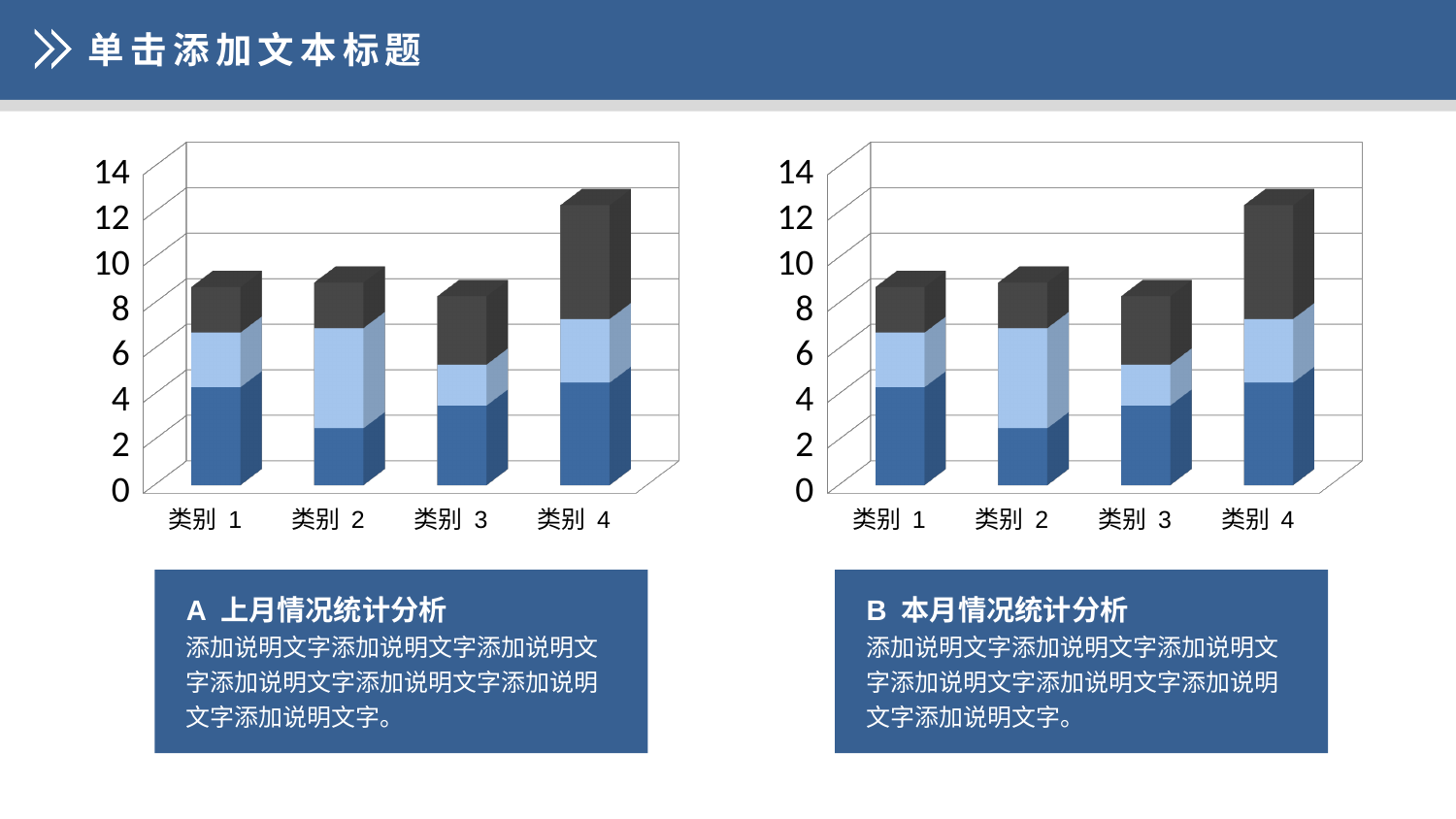

单击添加文本标题

[unsupported chart]

[unsupported chart]

A 上月情况统计分析
添加说明文字添加说明文字添加说明文字添加说明文字添加说明文字添加说明文字添加说明文字。
B 本月情况统计分析
添加说明文字添加说明文字添加说明文字添加说明文字添加说明文字添加说明文字添加说明文字。